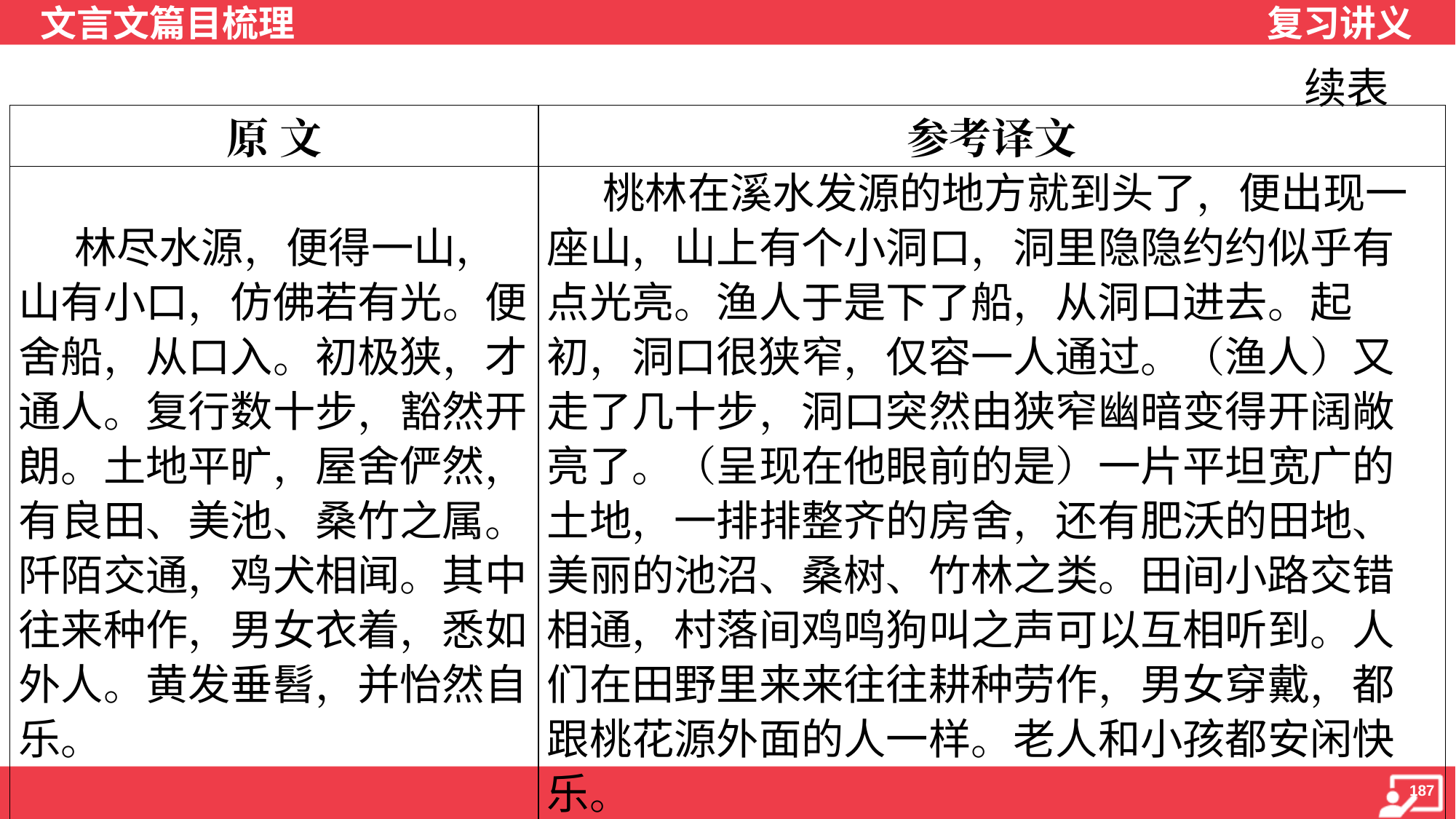

续表
| 原 文 | 参考译文 |
| --- | --- |
| 林尽水源，便得一山，山有小口，仿佛若有光。便舍船，从口入。初极狭，才通人。复行数十步，豁然开朗。土地平旷，屋舍俨然，有良田、美池、桑竹之属。阡陌交通，鸡犬相闻。其中往来种作，男女衣着，悉如外人。黄发垂髫，并怡然自乐。 | 桃林在溪水发源的地方就到头了，便出现一座山，山上有个小洞口，洞里隐隐约约似乎有点光亮。渔人于是下了船，从洞口进去。起初，洞口很狭窄，仅容一人通过。（渔人）又走了几十步，洞口突然由狭窄幽暗变得开阔敞亮了。（呈现在他眼前的是）一片平坦宽广的土地，一排排整齐的房舍，还有肥沃的田地、美丽的池沼、桑树、竹林之类。田间小路交错相通，村落间鸡鸣狗叫之声可以互相听到。人们在田野里来来往往耕种劳作，男女穿戴，都跟桃花源外面的人一样。老人和小孩都安闲快乐。 |